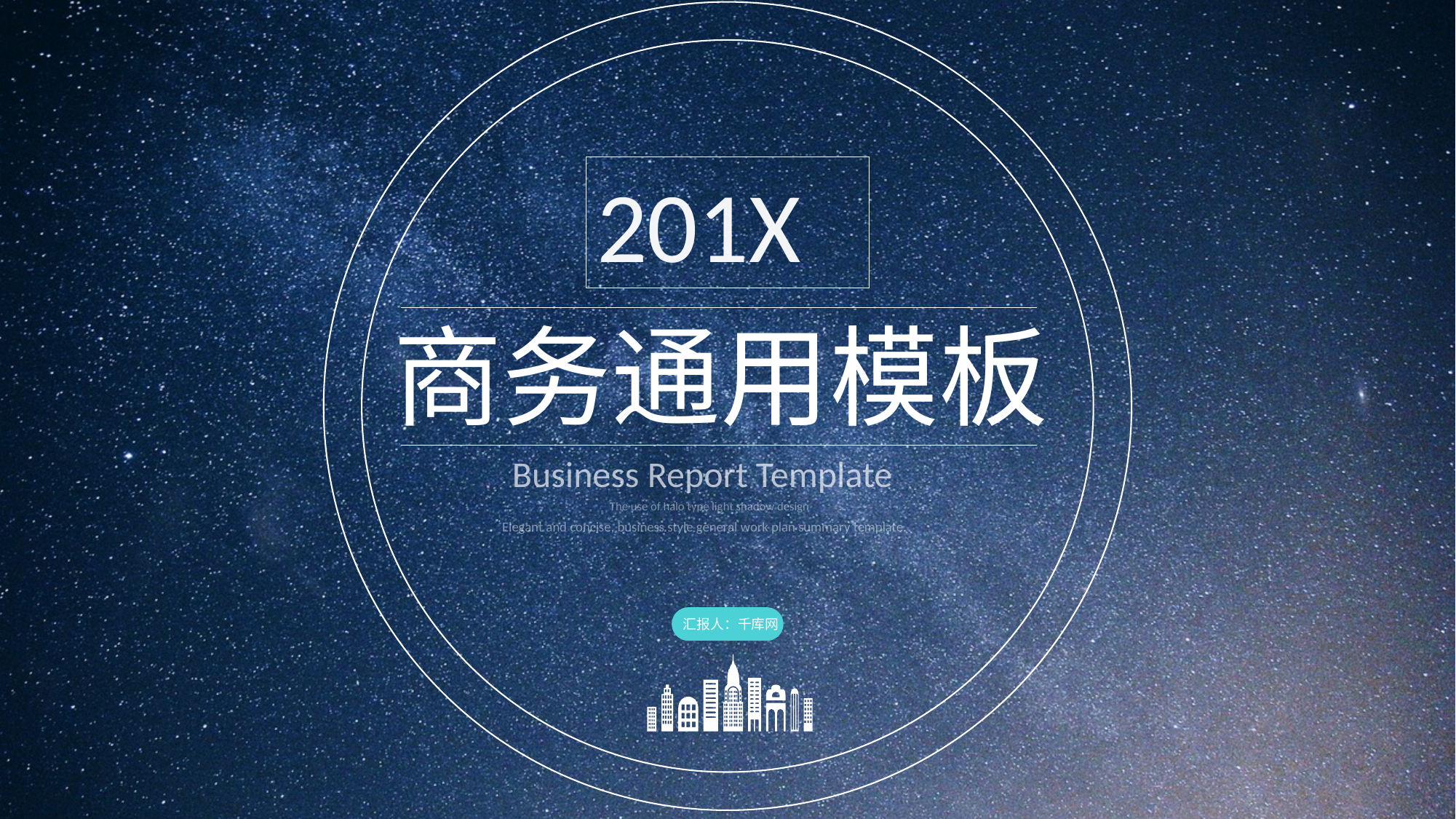

201X

商务通用模板
Business Report Template
The use of halo type light shadow design
Elegant and concise, business style general work plan summary template.

汇报人：千库网